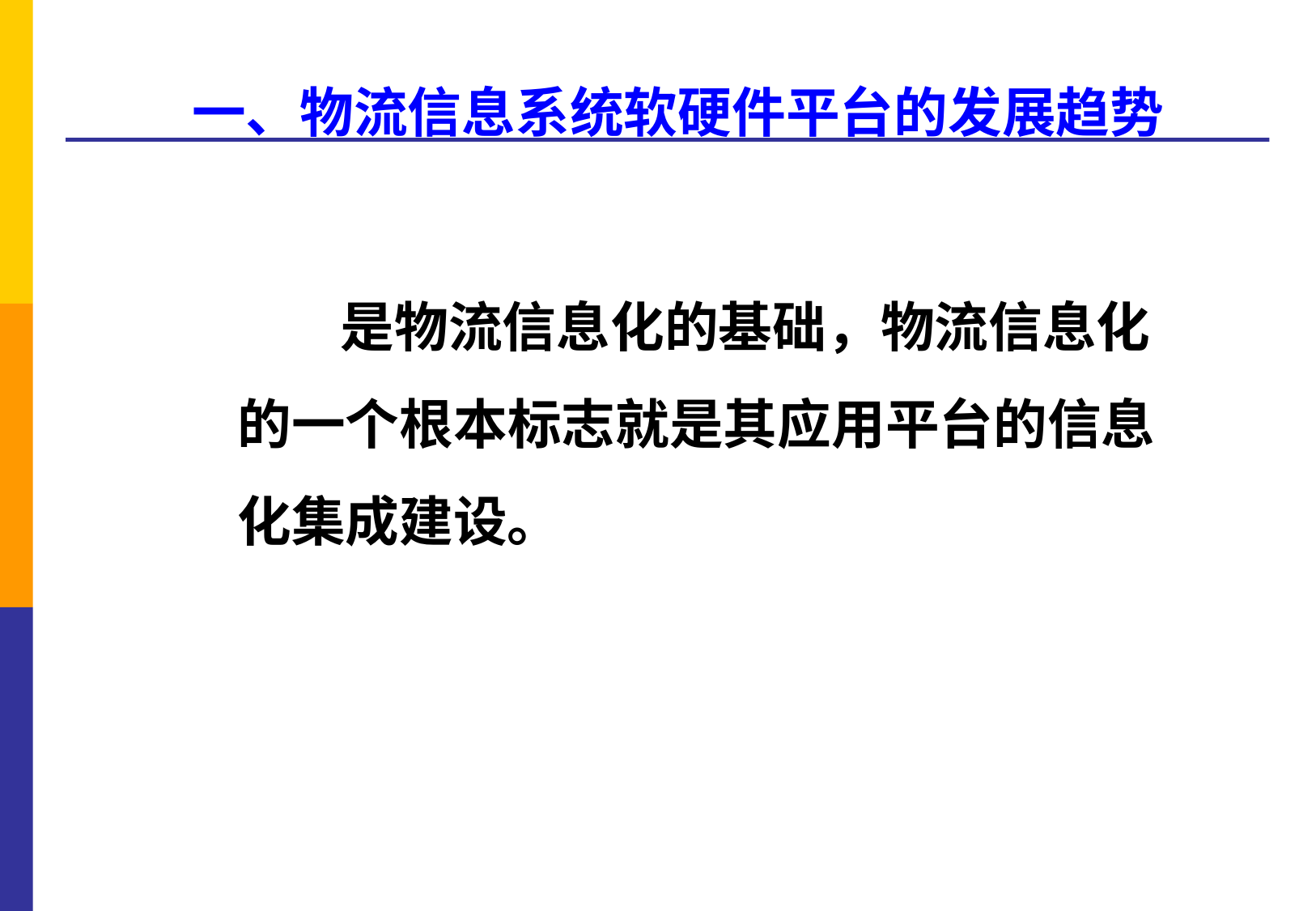

一、物流信息系统软硬件平台的发展趋势

           是物流信息化的基础，物流信息化的一个根本标志就是其应用平台的信息化集成建设。